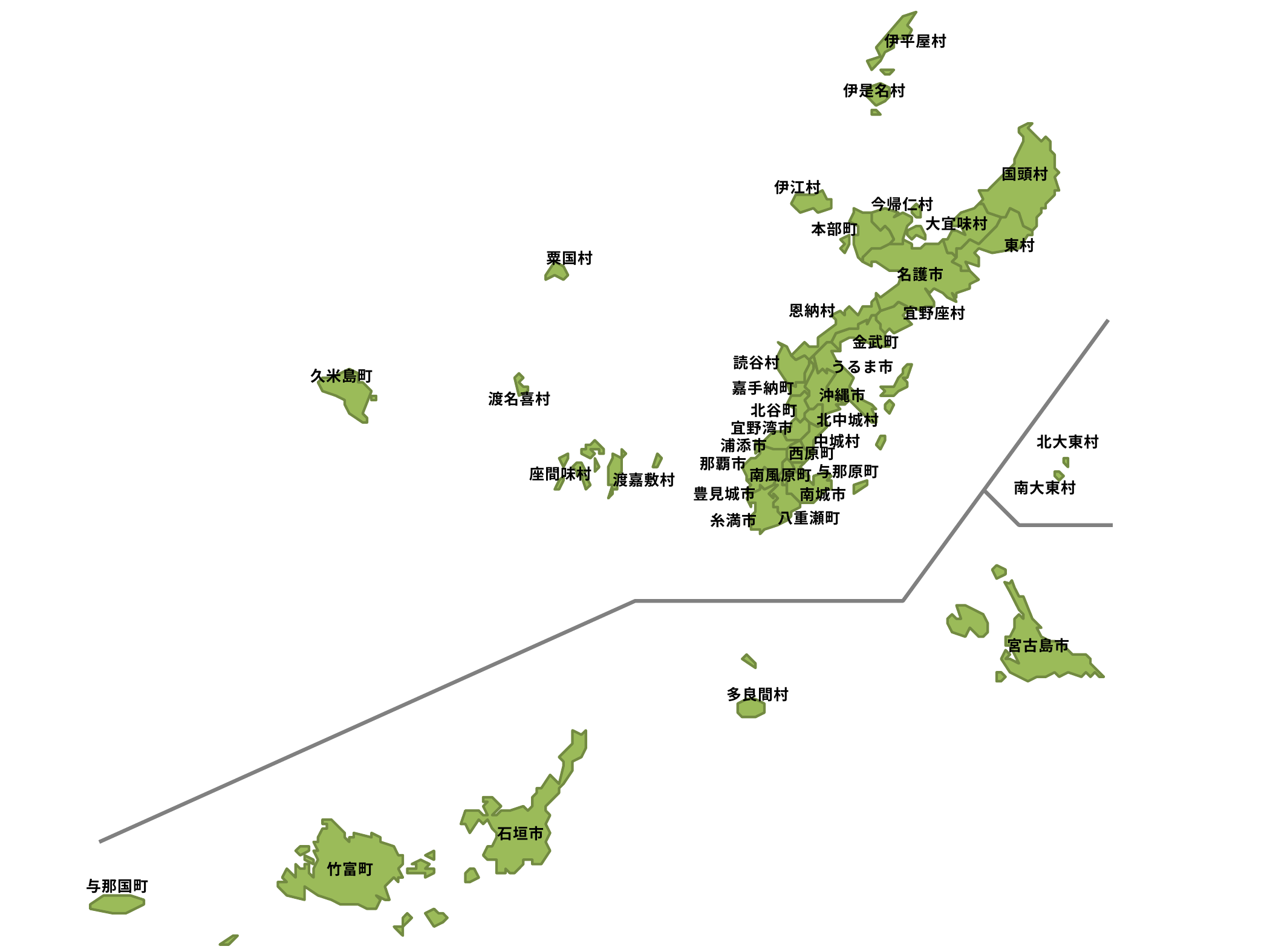

伊平屋村
伊是名村
国頭村
伊江村
今帰仁村
大宜味村
本部町
東村
粟国村
名護市
恩納村
宜野座村
金武町
読谷村
うるま市
久米島町
嘉手納町
沖縄市
渡名喜村
北谷町
北中城村
宜野湾市
中城村
北大東村
浦添市
西原町
那覇市
与那原町
座間味村
南風原町
渡嘉敷村
南大東村
豊見城市
南城市
八重瀬町
糸満市
宮古島市
多良間村
石垣市
竹富町
与那国町